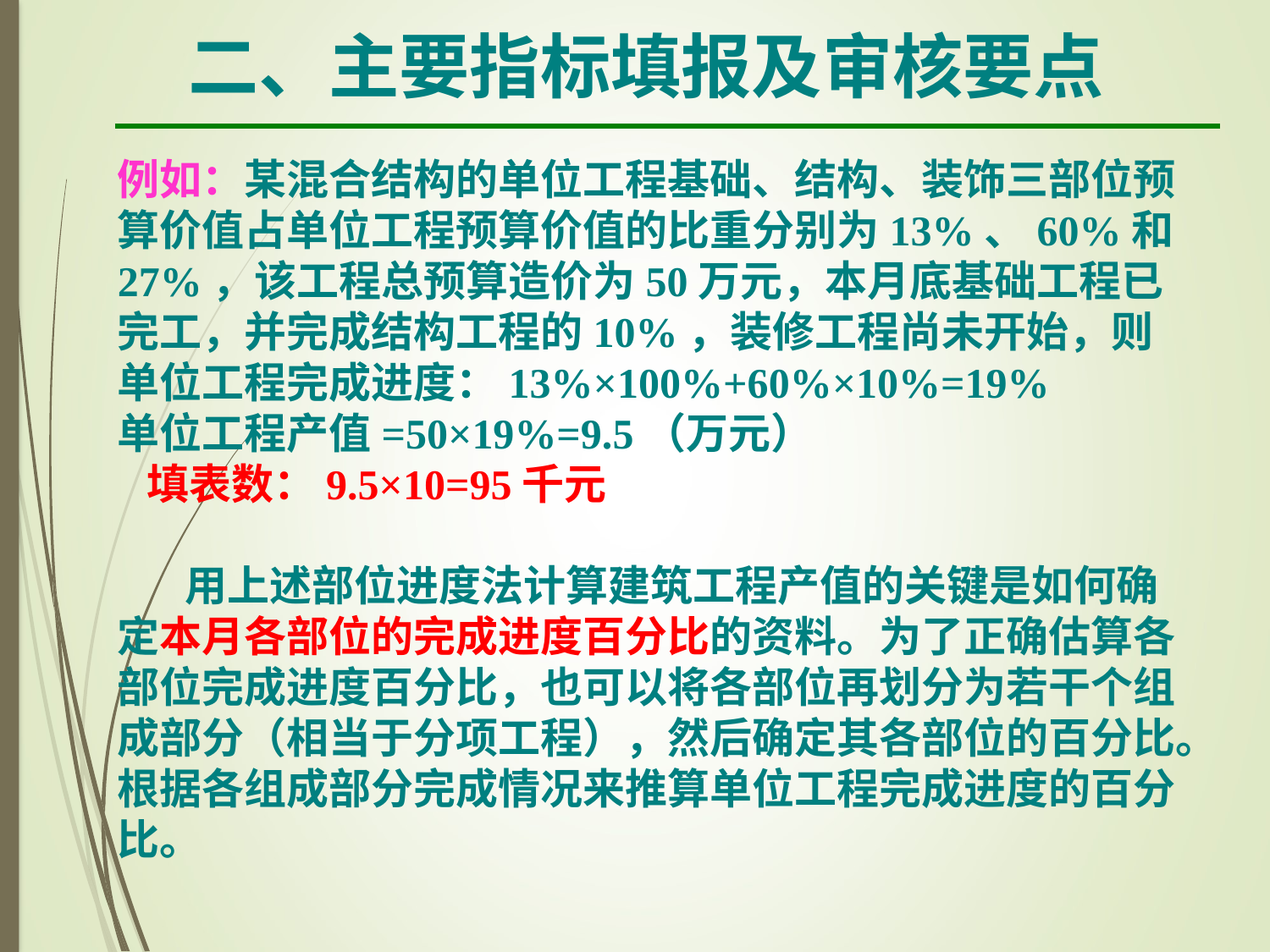

二、主要指标填报及审核要点
例如：某混合结构的单位工程基础、结构、装饰三部位预算价值占单位工程预算价值的比重分别为13%、60%和27%，该工程总预算造价为50万元，本月底基础工程已完工，并完成结构工程的10%，装修工程尚未开始，则
单位工程完成进度：13%×100%+60%×10%=19%
单位工程产值=50×19%=9.5（万元）
  填表数：9.5×10=95千元

      用上述部位进度法计算建筑工程产值的关键是如何确定本月各部位的完成进度百分比的资料。为了正确估算各部位完成进度百分比，也可以将各部位再划分为若干个组成部分（相当于分项工程），然后确定其各部位的百分比。根据各组成部分完成情况来推算单位工程完成进度的百分比。